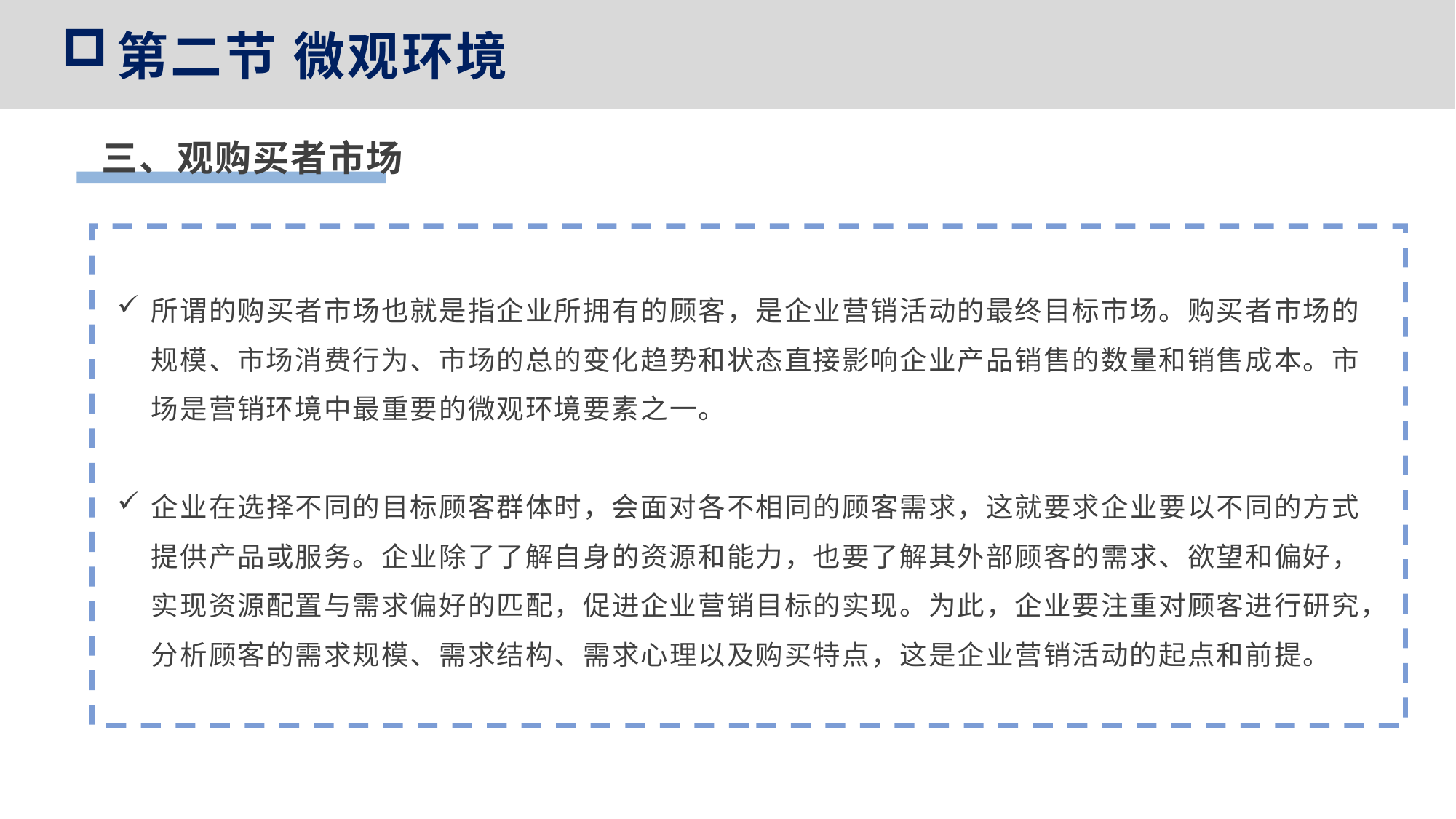

第二节 微观环境
三、观购买者市场

所谓的购买者市场也就是指企业所拥有的顾客，是企业营销活动的最终目标市场。购买者市场的规模、市场消费行为、市场的总的变化趋势和状态直接影响企业产品销售的数量和销售成本。市场是营销环境中最重要的微观环境要素之一。

企业在选择不同的目标顾客群体时，会面对各不相同的顾客需求，这就要求企业要以不同的方式提供产品或服务。企业除了了解自身的资源和能力，也要了解其外部顾客的需求、欲望和偏好，实现资源配置与需求偏好的匹配，促进企业营销目标的实现。为此，企业要注重对顾客进行研究，分析顾客的需求规模、需求结构、需求心理以及购买特点，这是企业营销活动的起点和前提。